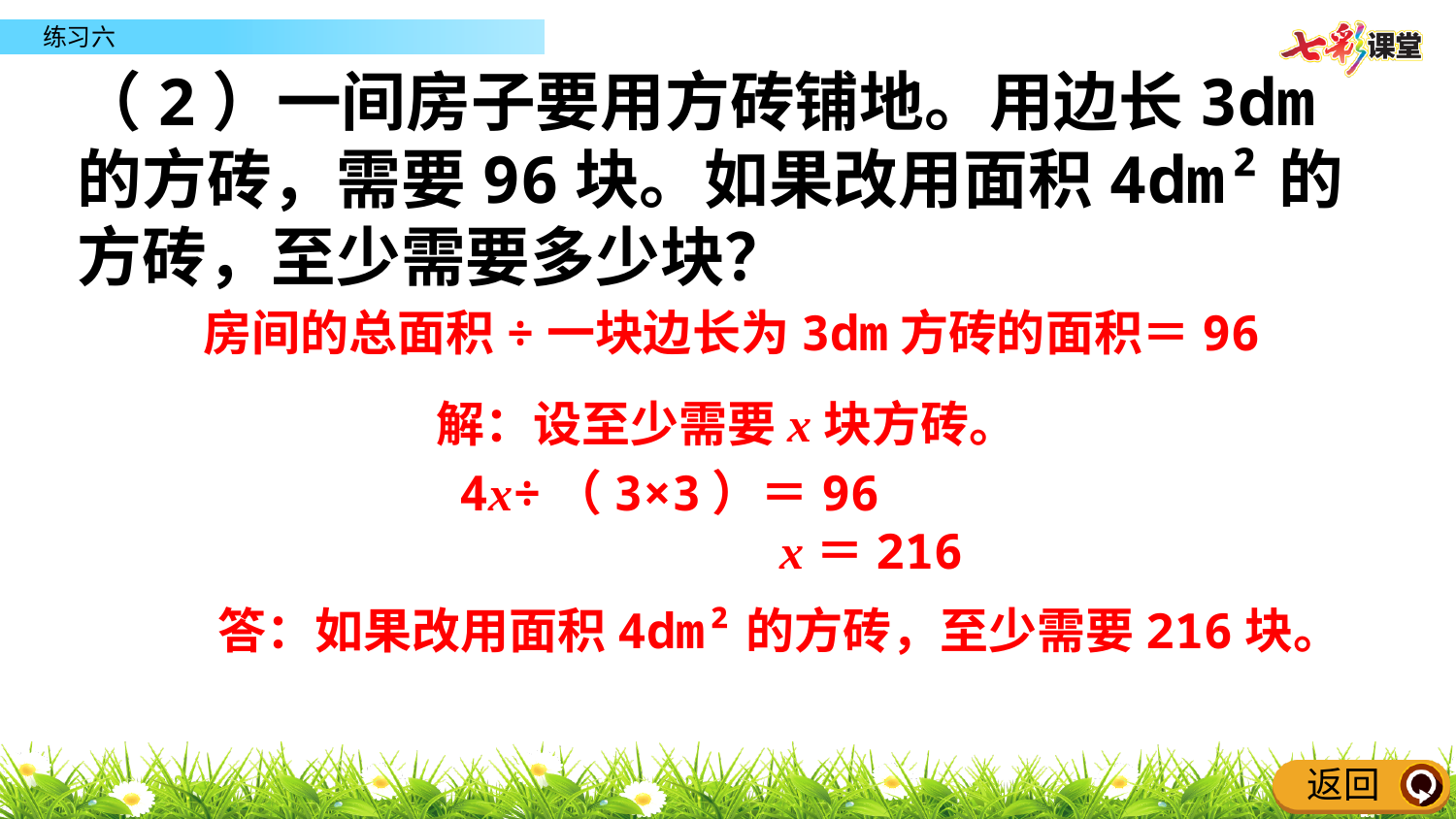

（2）一间房子要用方砖铺地。用边长3dm的方砖，需要96块。如果改用面积4dm²的方砖，至少需要多少块？
房间的总面积÷一块边长为3dm方砖的面积＝96
解：设至少需要x块方砖。
4x÷（3×3）＝96
           x＝216
答：如果改用面积4dm²的方砖，至少需要216块。